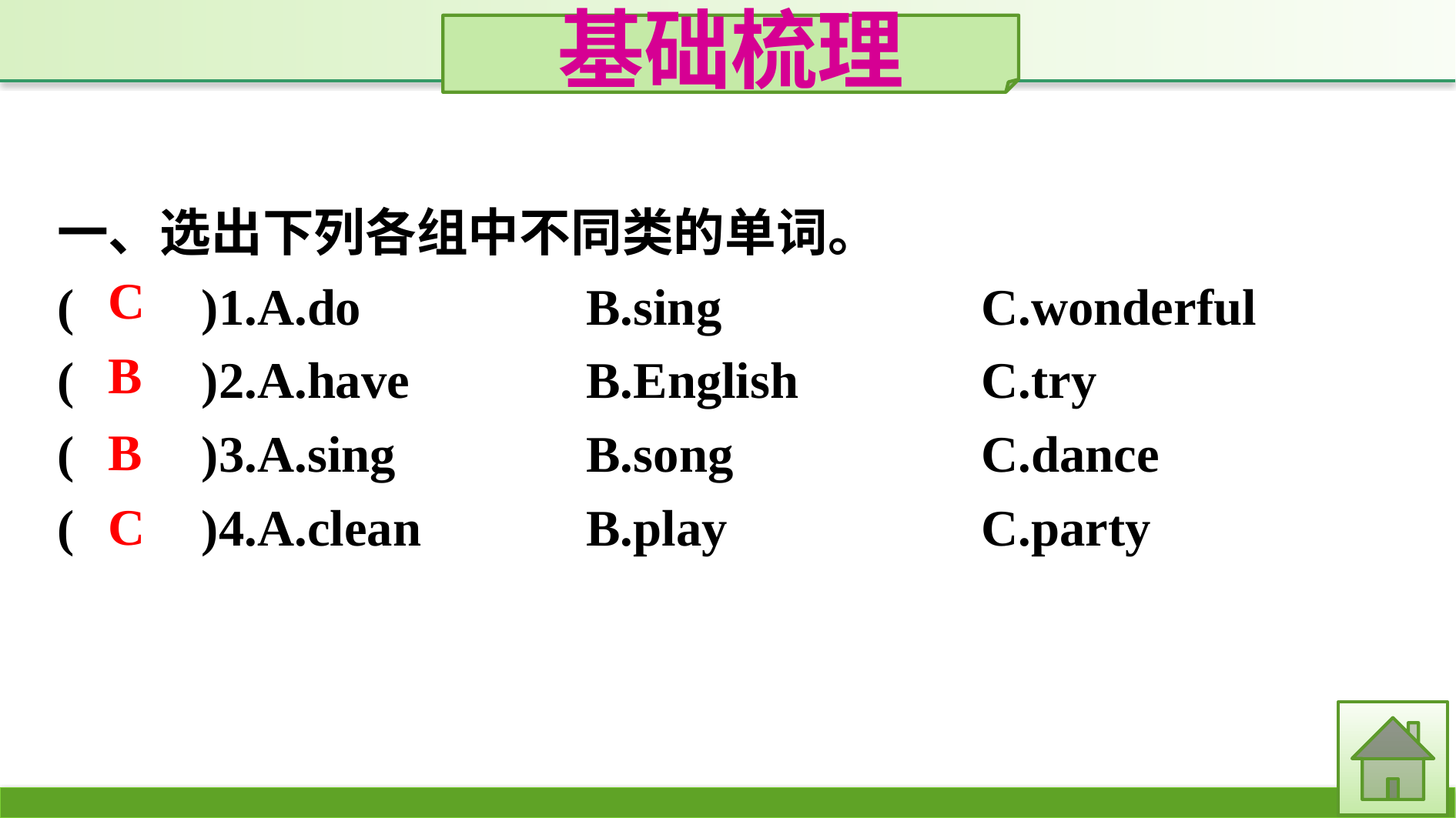

基础梳理
一、选出下列各组中不同类的单词。
(　　)1.A.do		B.sing			C.wonderful
(　　)2.A.have		B.English		C.try
(　　)3.A.sing		B.song			C.dance
(　　)4.A.clean		B.play			C.party
C
B
B
C